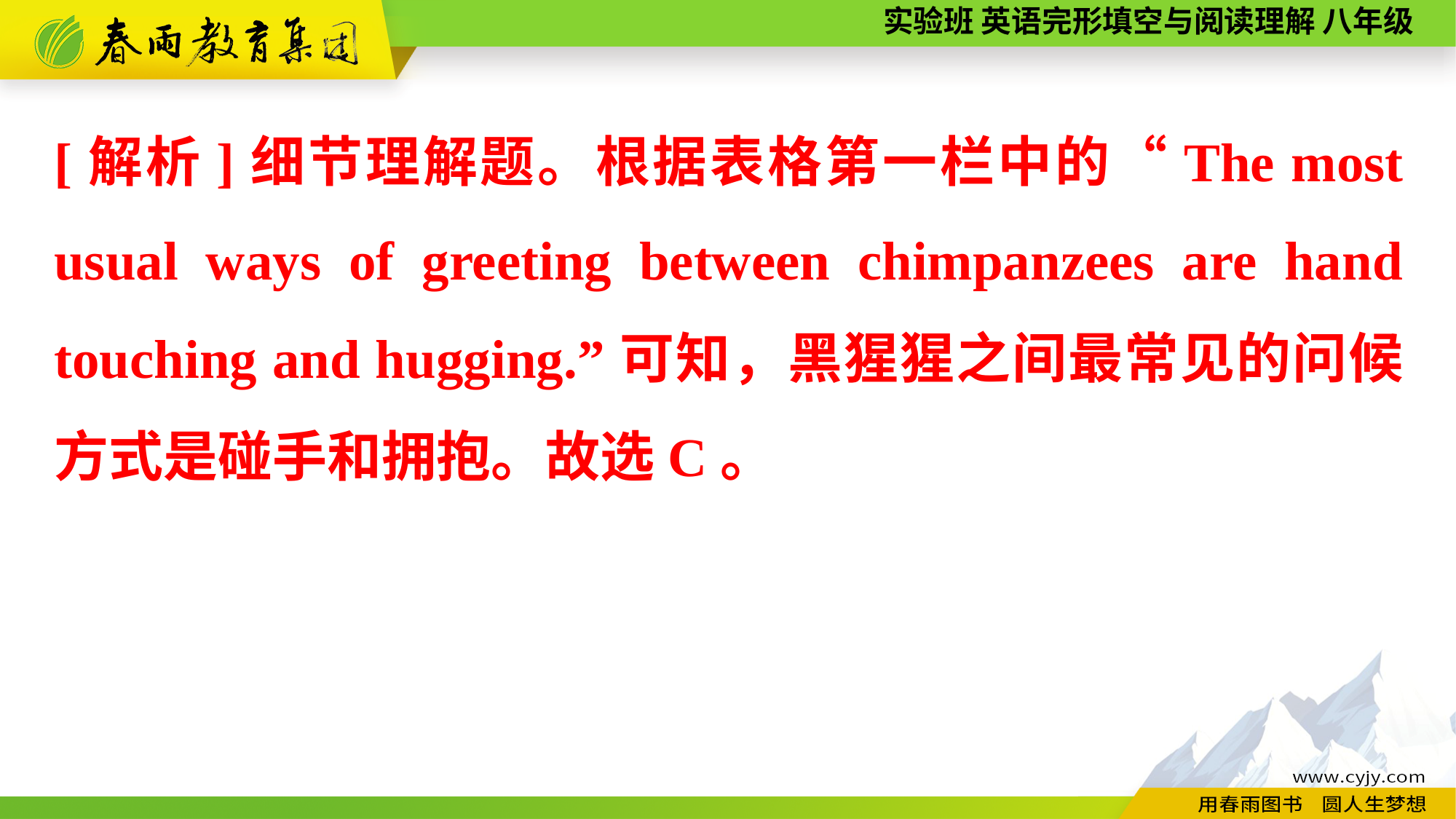

[解析]细节理解题。根据表格第一栏中的“The most usual ways of greeting between chimpanzees are hand touching and hugging.”可知，黑猩猩之间最常见的问候方式是碰手和拥抱。故选C。